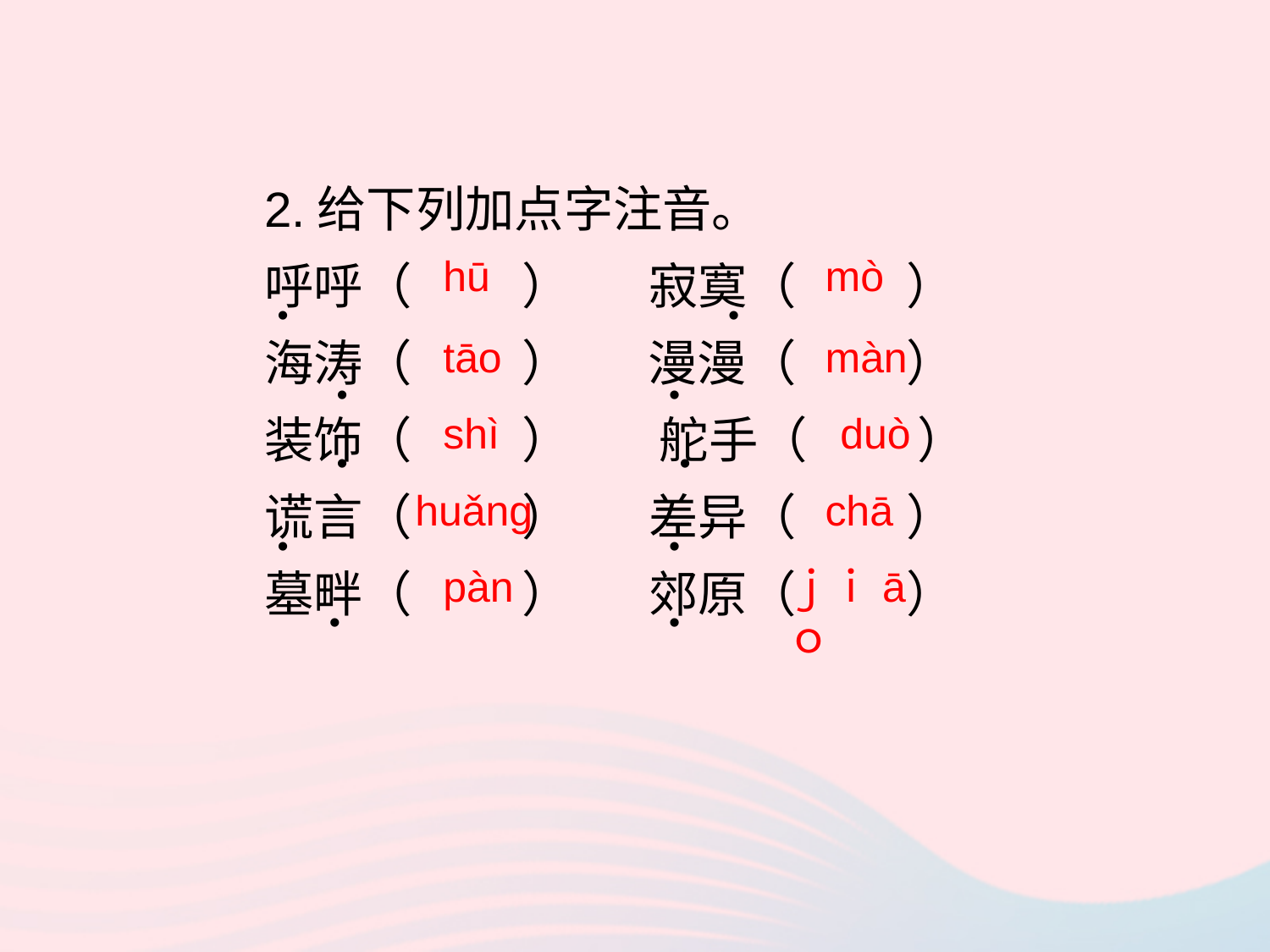

2.给下列加点字注音。
呼呼（          ）       寂寞（          ）
海涛（          ）       漫漫（          ）
装饰（          ）        舵手（          ）
谎言（          ）       差异（          ）
墓畔（          ）       郊原（          ）
hū
mò
•
•
tāo
màn
•
•
shì
duò
•
•
huǎnɡ
chā
•
•
pàn
ｊｉāｏ
•
•